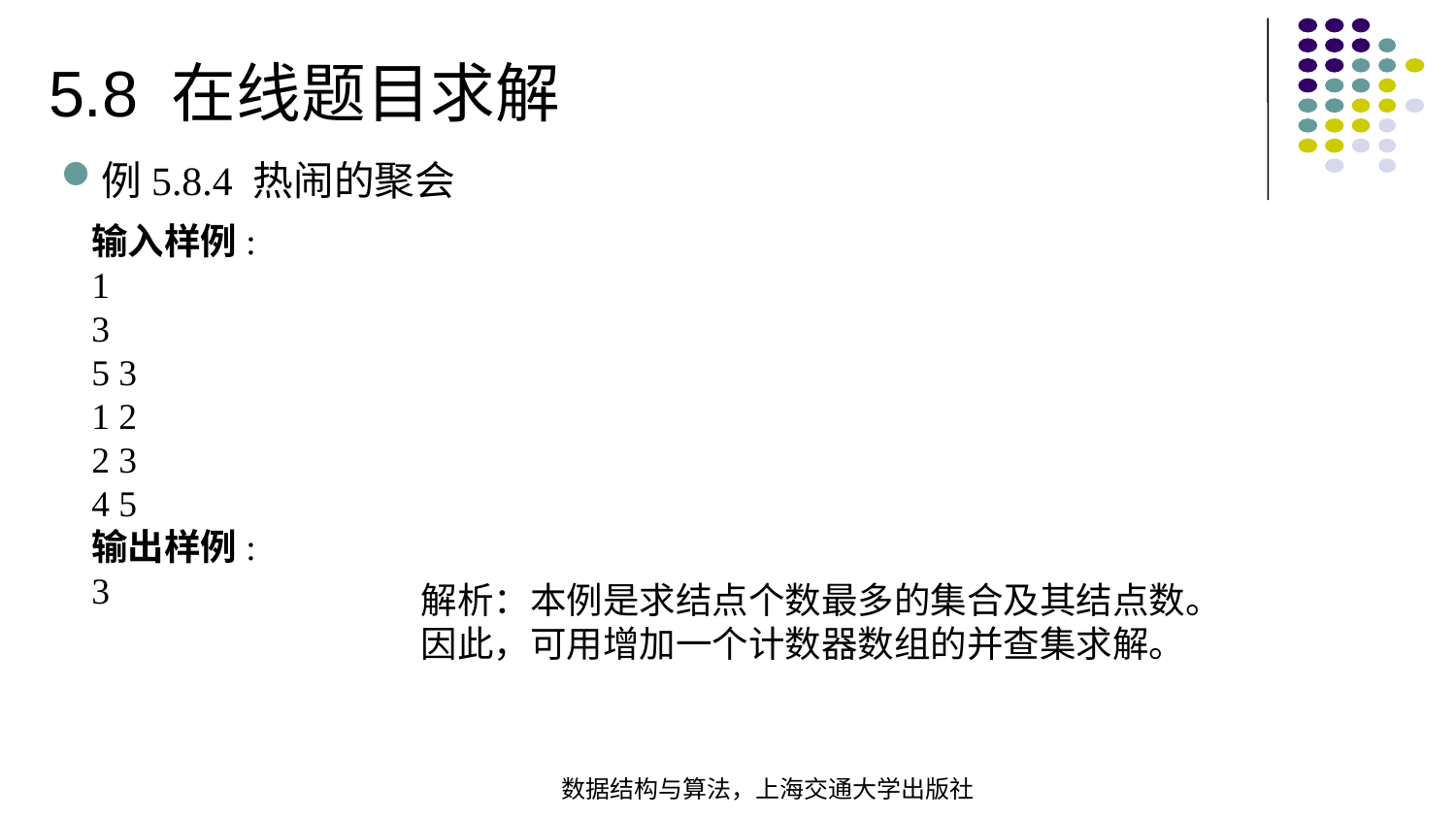

5.8 在线题目求解
例5.8.4 热闹的聚会
输入样例:
1
3
5 3
1 2
2 3
4 5
输出样例:
3
解析：本例是求结点个数最多的集合及其结点数。因此，可用增加一个计数器数组的并查集求解。